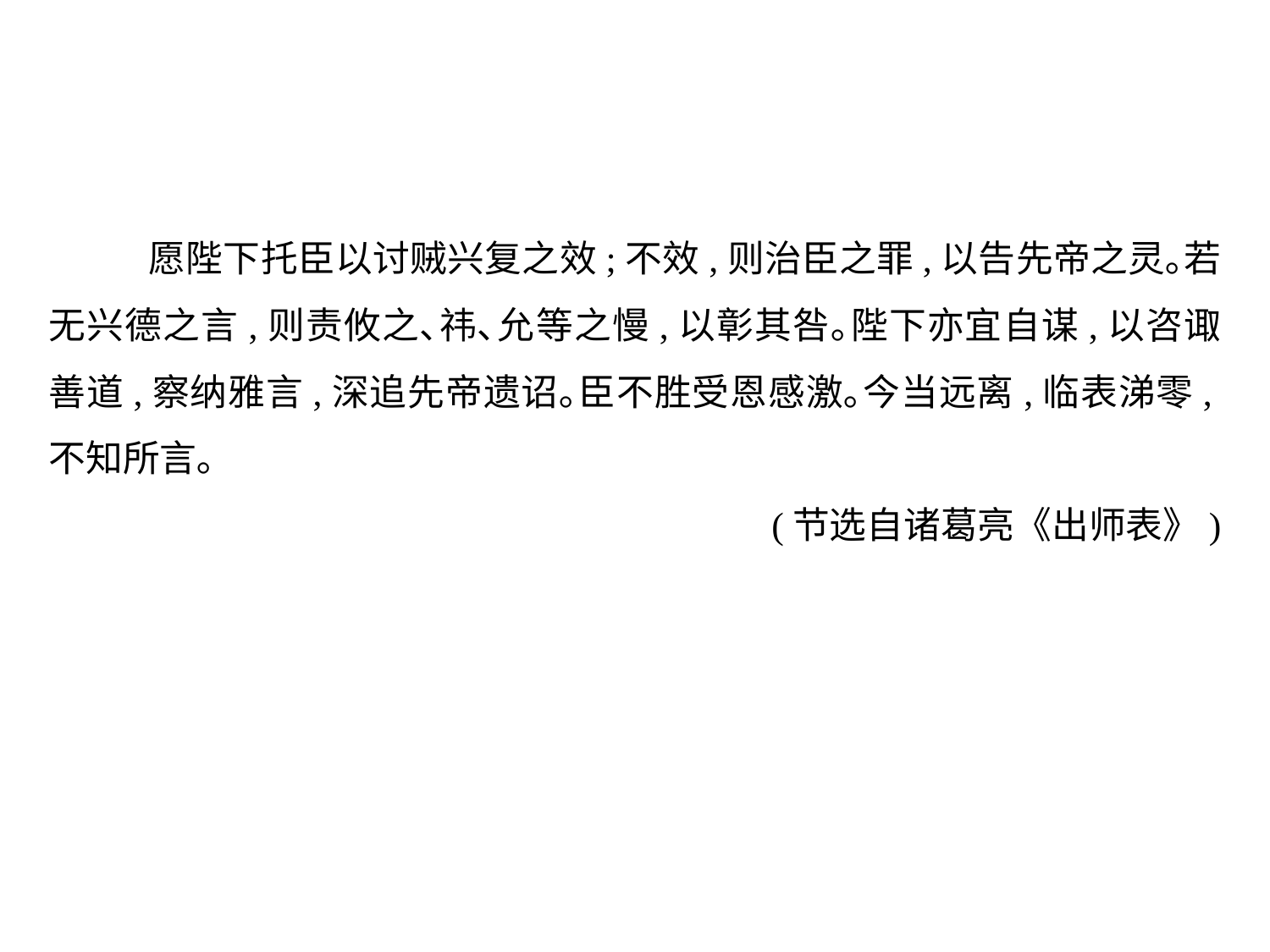

愿陛下托臣以讨贼兴复之效;不效,则治臣之罪,以告先帝之灵｡若无兴德之言,则责攸之､祎､允等之慢,以彰其咎｡陛下亦宜自谋,以咨诹善道,察纳雅言,深追先帝遗诏｡臣不胜受恩感激｡今当远离,临表涕零,不知所言｡
(节选自诸葛亮《出师表》)